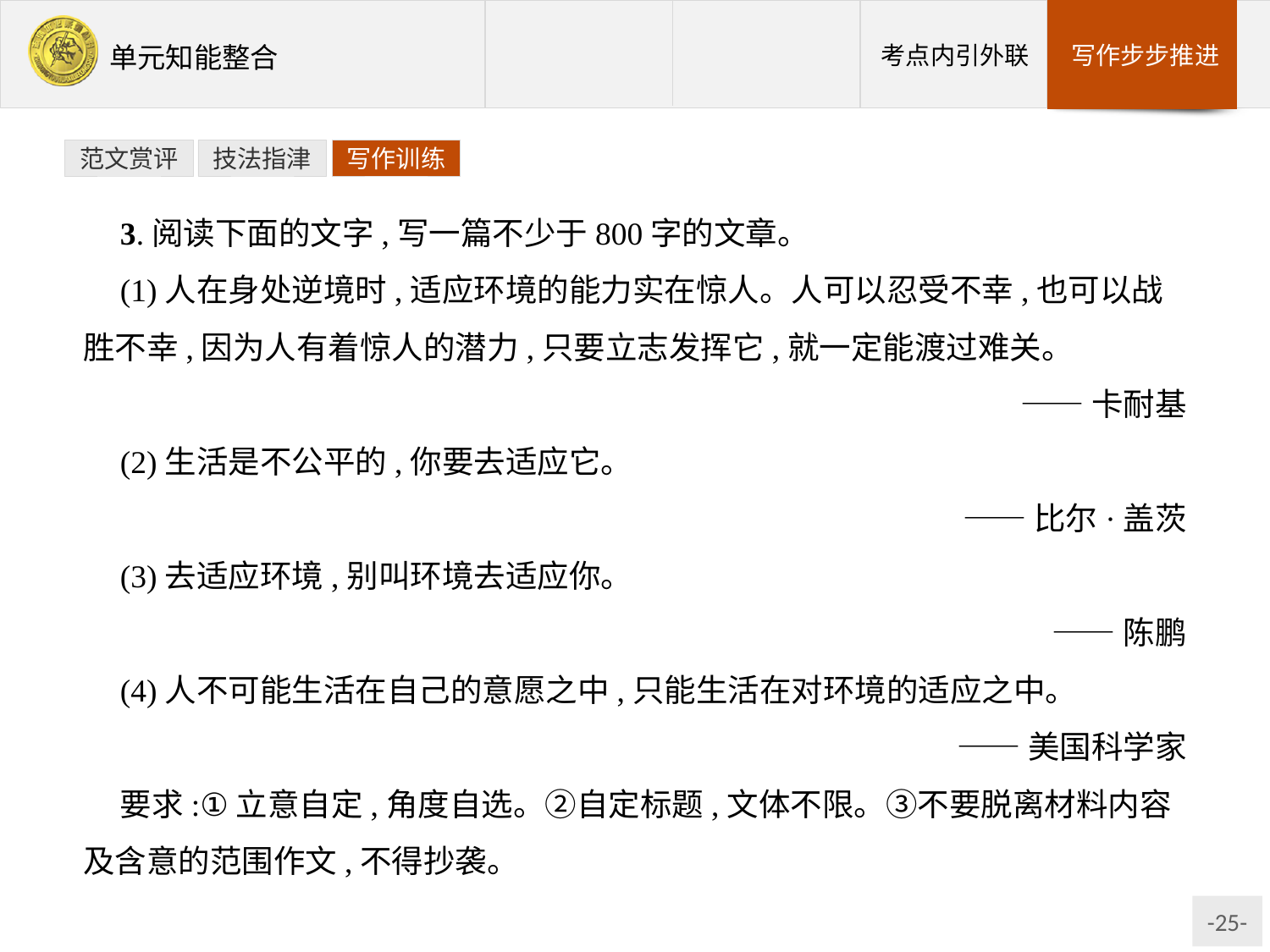

范文赏评
技法指津
写作训练
3.阅读下面的文字,写一篇不少于800字的文章。
(1)人在身处逆境时,适应环境的能力实在惊人。人可以忍受不幸,也可以战胜不幸,因为人有着惊人的潜力,只要立志发挥它,就一定能渡过难关。
——卡耐基
(2)生活是不公平的,你要去适应它。
——比尔·盖茨
(3)去适应环境,别叫环境去适应你。
——陈鹏
(4)人不可能生活在自己的意愿之中,只能生活在对环境的适应之中。
——美国科学家
要求:①立意自定,角度自选。②自定标题,文体不限。③不要脱离材料内容及含意的范围作文,不得抄袭。